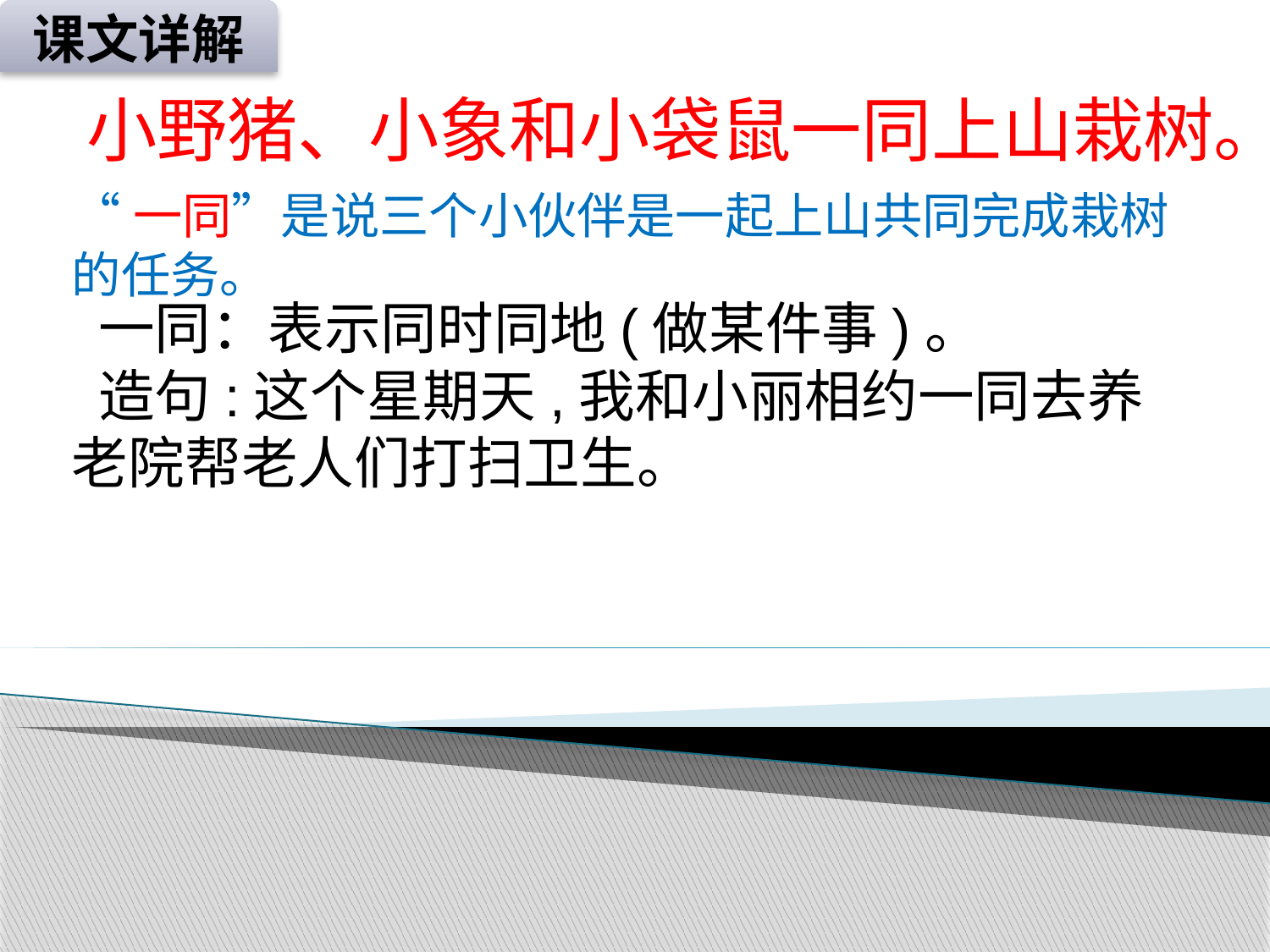

课文详解
 小野猪、小象和小袋鼠一同上山栽树。
“一同”是说三个小伙伴是一起上山共同完成栽树的任务。
 一同：表示同时同地(做某件事)。
 造句:这个星期天,我和小丽相约一同去养老院帮老人们打扫卫生。